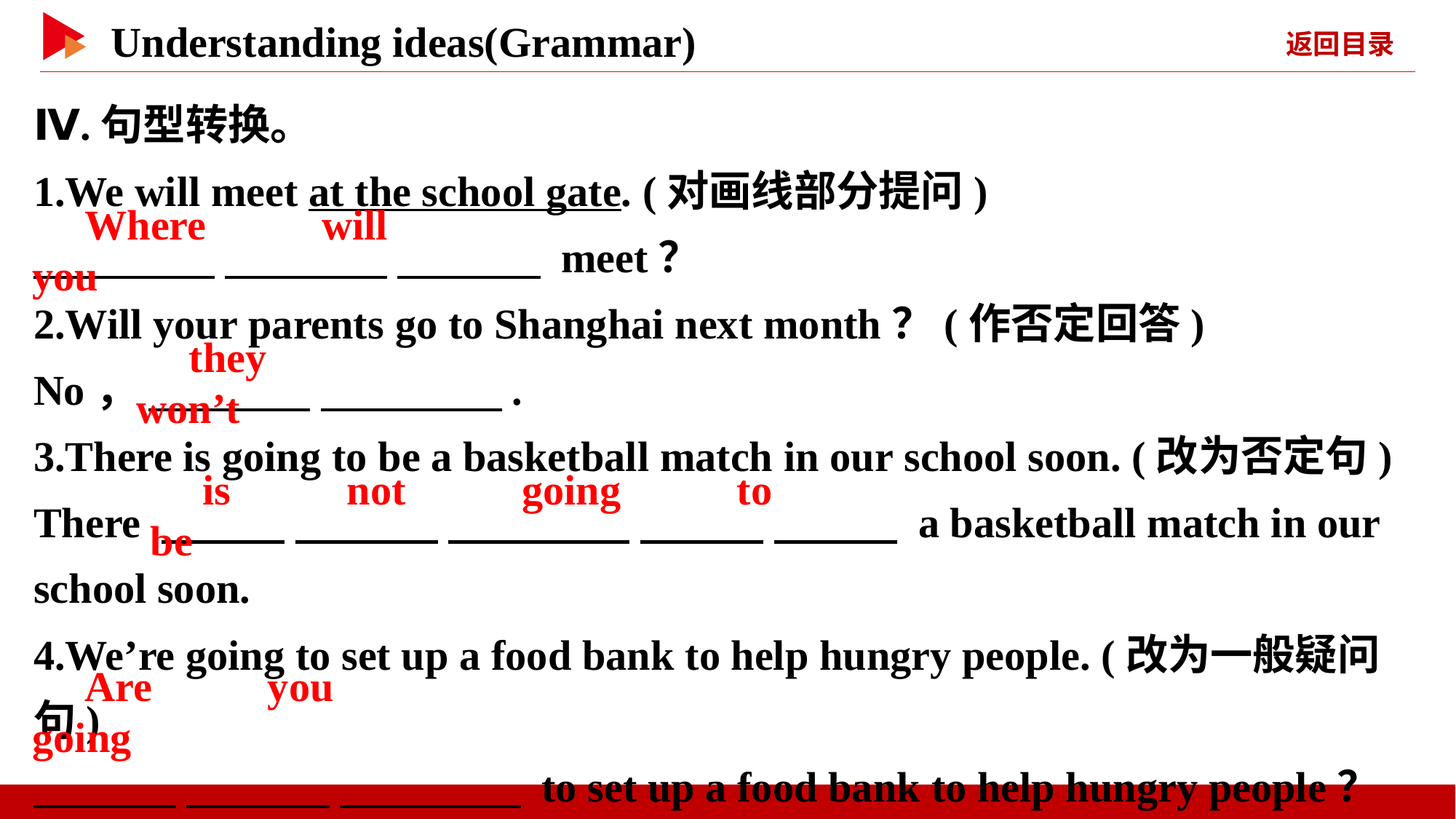

Ⅳ.句型转换。
1.We will meet at the school gate. (对画线部分提问)
　          　 　        　 　      　 meet？
2.Will your parents go to Shanghai next month？(作否定回答)
No， 　        　 　          　.
3.There is going to be a basketball match in our school soon. (改为否定句)
There 　    　 　      　 　          　 　    　 　    　 a basketball match in our school soon.
4.We’re going to set up a food bank to help hungry people. (改为一般疑问句)
　      　 　      　 　          　 to set up a food bank to help hungry people？
　Where　 　will　 　you
　they　 　won’t
　is　 　not　 　going　 　to　 　be
　Are　 　you　 　going